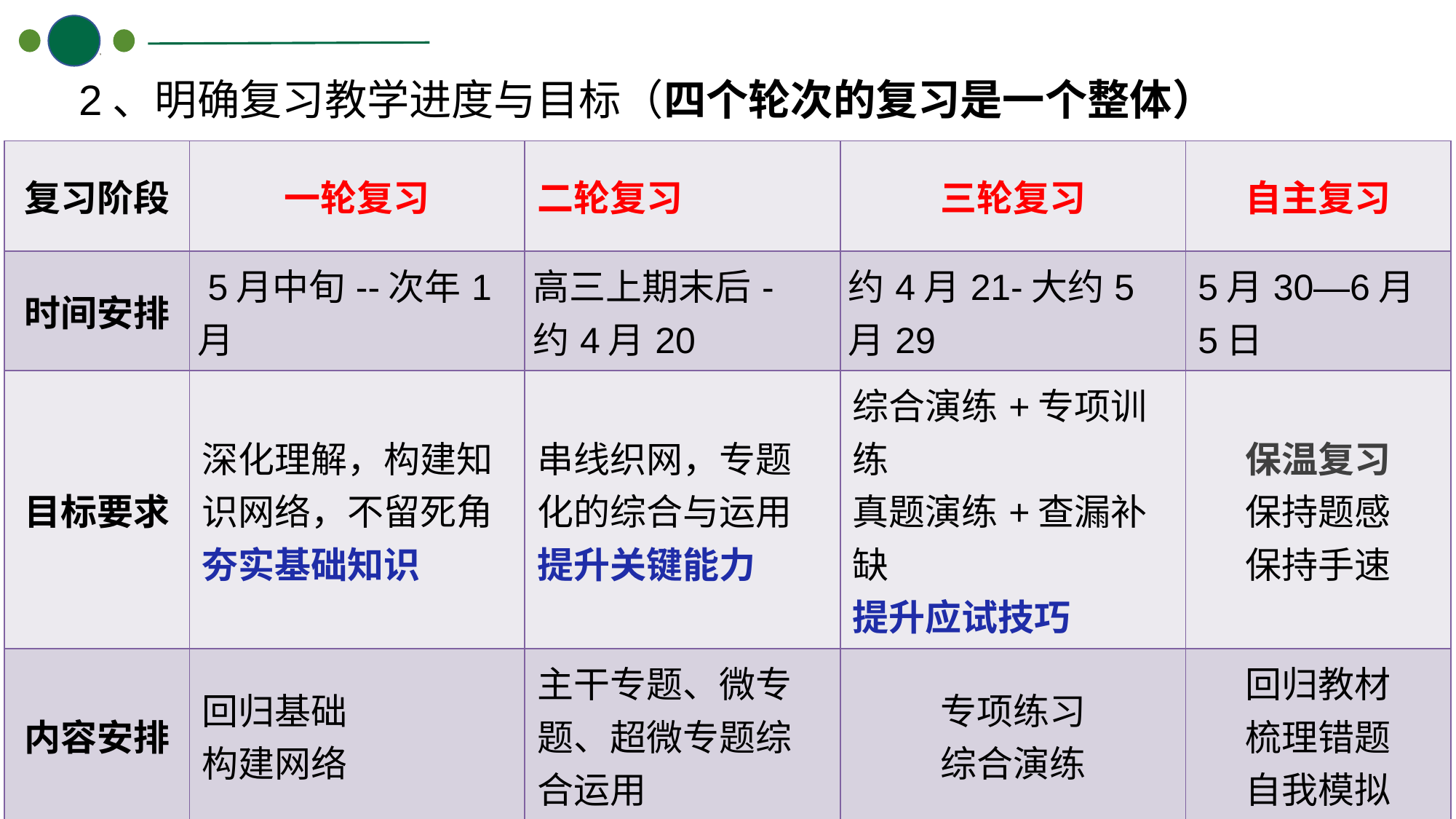

2、明确复习教学进度与目标（四个轮次的复习是一个整体）
| 复习阶段 | 一轮复习 | 二轮复习 | 三轮复习 | 自主复习 |
| --- | --- | --- | --- | --- |
| 时间安排 | 5月中旬--次年1月 | 高三上期末后- 约4月20 | 约4月21-大约5月29 | 5月30—6月5日 |
| 目标要求 | 深化理解，构建知识网络，不留死角 夯实基础知识 | 串线织网，专题化的综合与运用提升关键能力 | 综合演练+专项训练 真题演练+查漏补缺 提升应试技巧 | 保温复习 保持题感 保持手速 |
| 内容安排 | 回归基础 构建网络 | 主干专题、微专题、超微专题综合运用 | 专项练习 综合演练 | 回归教材 梳理错题 自我模拟 |
| 复习方式 | 考点过关 | 专题深化 +辅以综合训练 | 模拟仿真训练 | 调整作息 教师答疑 |